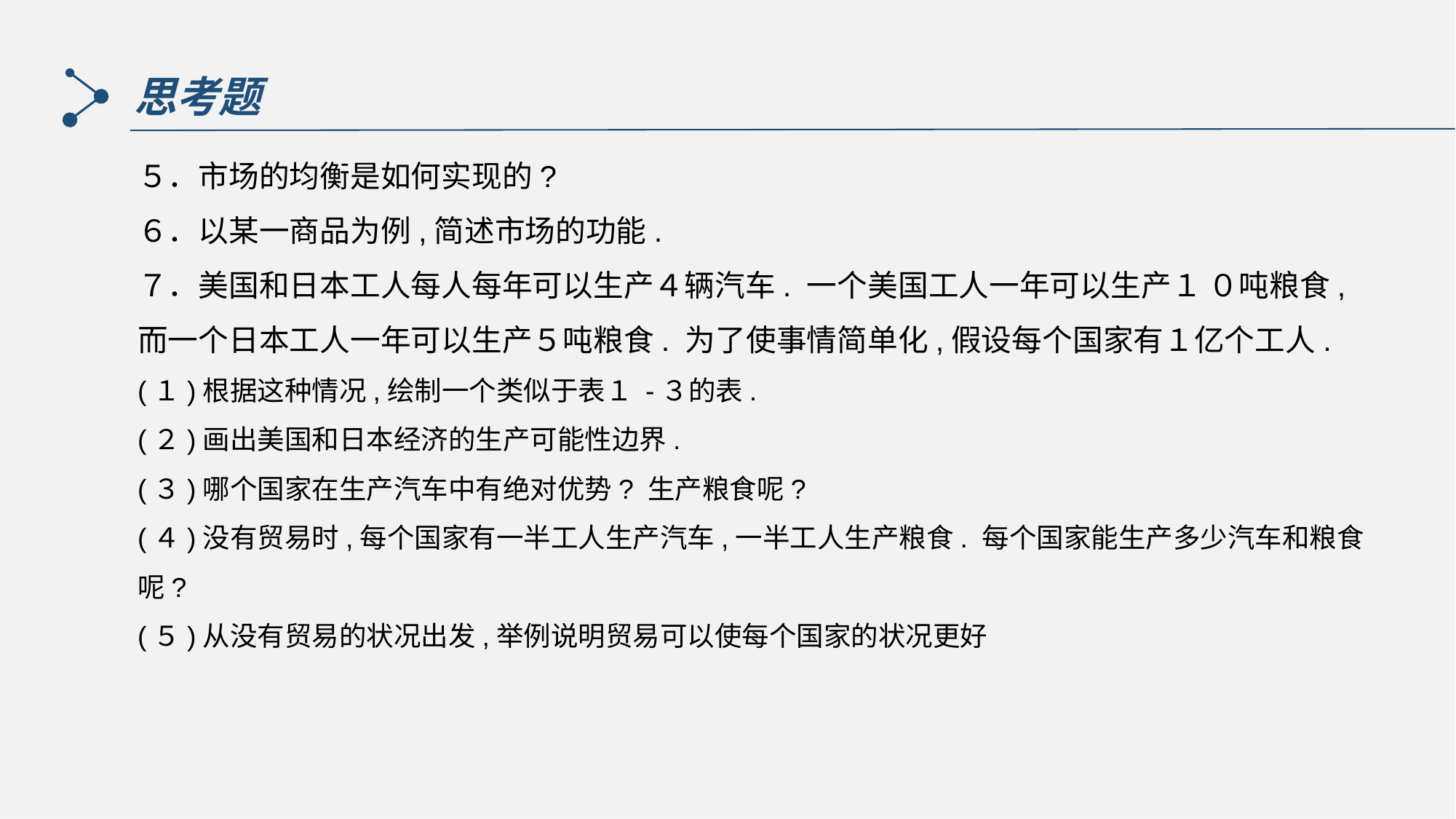

思考题
５．市场的均衡是如何实现的?
６．以某一商品为例,简述市场的功能.
７．美国和日本工人每人每年可以生产４辆汽车. 一个美国工人一年可以生产１ ０吨粮食,而一个日本工人一年可以生产５吨粮食. 为了使事情简单化,假设每个国家有１亿个工人.
(１)根据这种情况,绘制一个类似于表１ -３的表.
(２)画出美国和日本经济的生产可能性边界.
(３)哪个国家在生产汽车中有绝对优势? 生产粮食呢?
(４)没有贸易时,每个国家有一半工人生产汽车,一半工人生产粮食. 每个国家能生产多少汽车和粮食呢?
(５)从没有贸易的状况出发,举例说明贸易可以使每个国家的状况更好